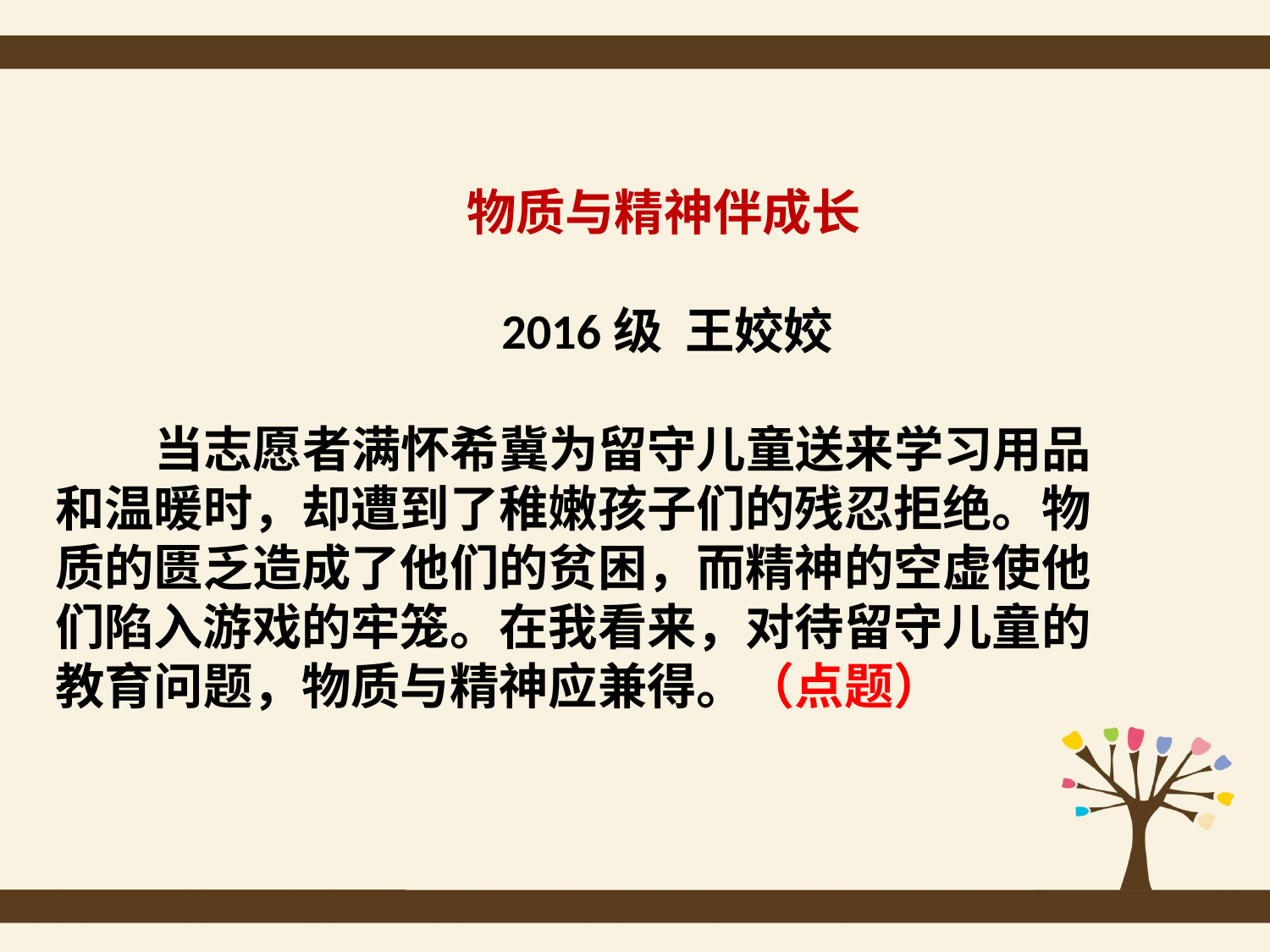

物质与精神伴成长

                                    2016级  王姣姣

    当志愿者满怀希冀为留守儿童送来学习用品和温暖时，却遭到了稚嫩孩子们的残忍拒绝。物质的匮乏造成了他们的贫困，而精神的空虚使他们陷入游戏的牢笼。在我看来，对待留守儿童的教育问题，物质与精神应兼得。（点题）